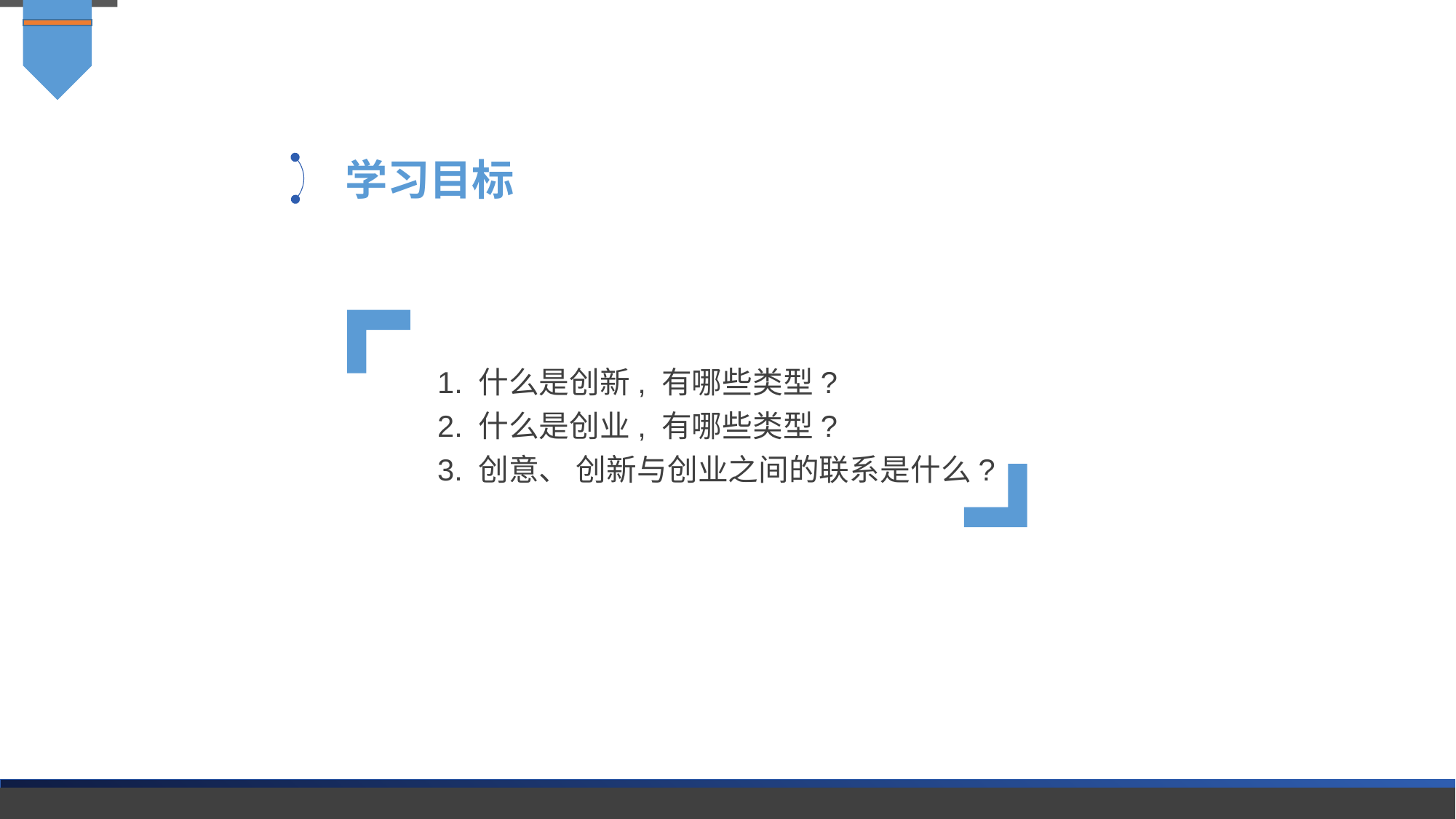

学习目标

1. 什么是创新, 有哪些类型?
2. 什么是创业, 有哪些类型?
3. 创意、 创新与创业之间的联系是什么?